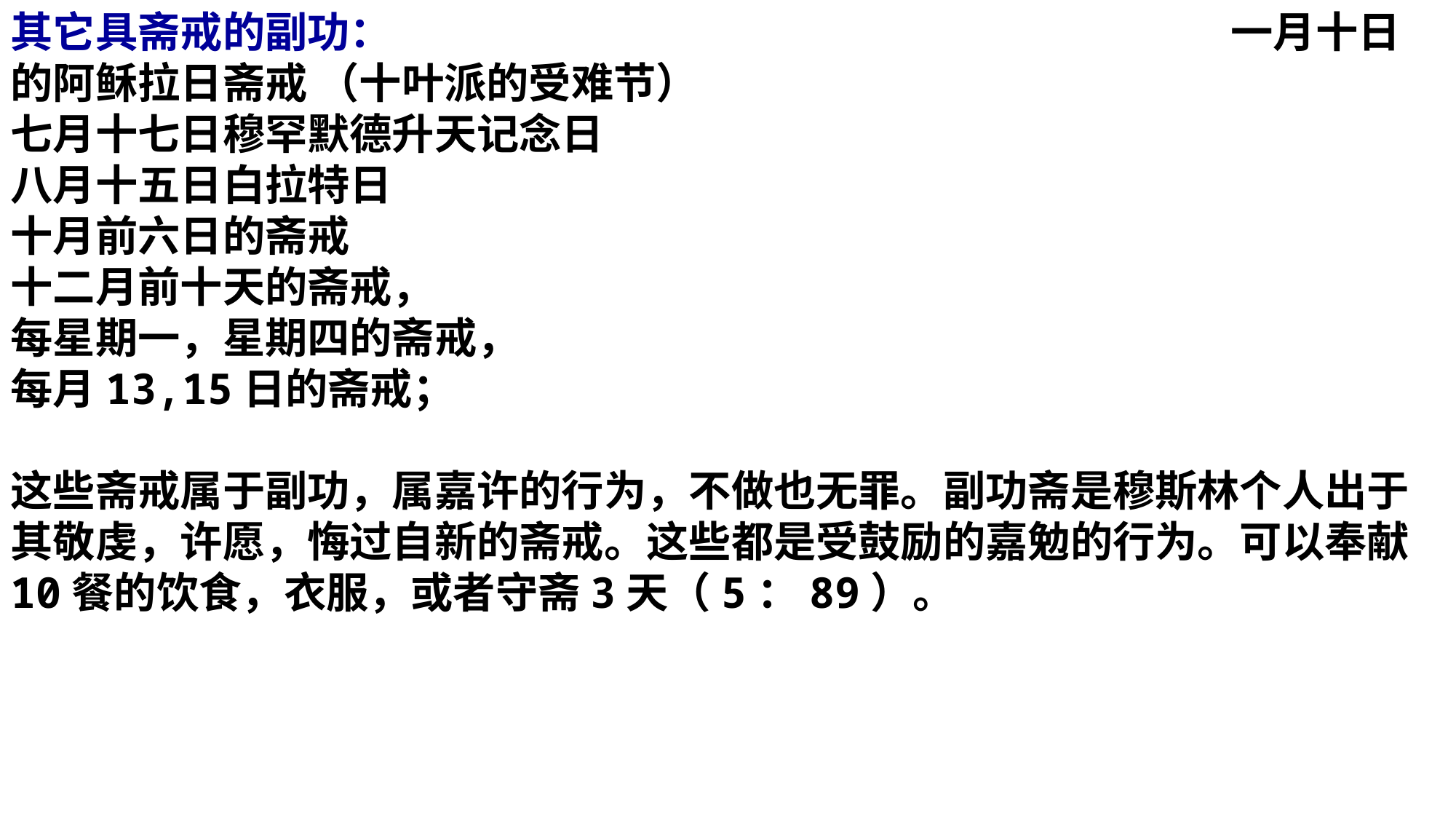

其它具斋戒的副功：                                                                                       一月十日的阿稣拉日斋戒 （十叶派的受难节）
七月十七日穆罕默德升天记念日
八月十五日白拉特日
十月前六日的斋戒
十二月前十天的斋戒，
每星期一，星期四的斋戒，
每月13,15日的斋戒；

这些斋戒属于副功，属嘉许的行为，不做也无罪。副功斋是穆斯林个人出于其敬虔，许愿，悔过自新的斋戒。这些都是受鼓励的嘉勉的行为。可以奉献10餐的饮食，衣服，或者守斋3天（5：89）。